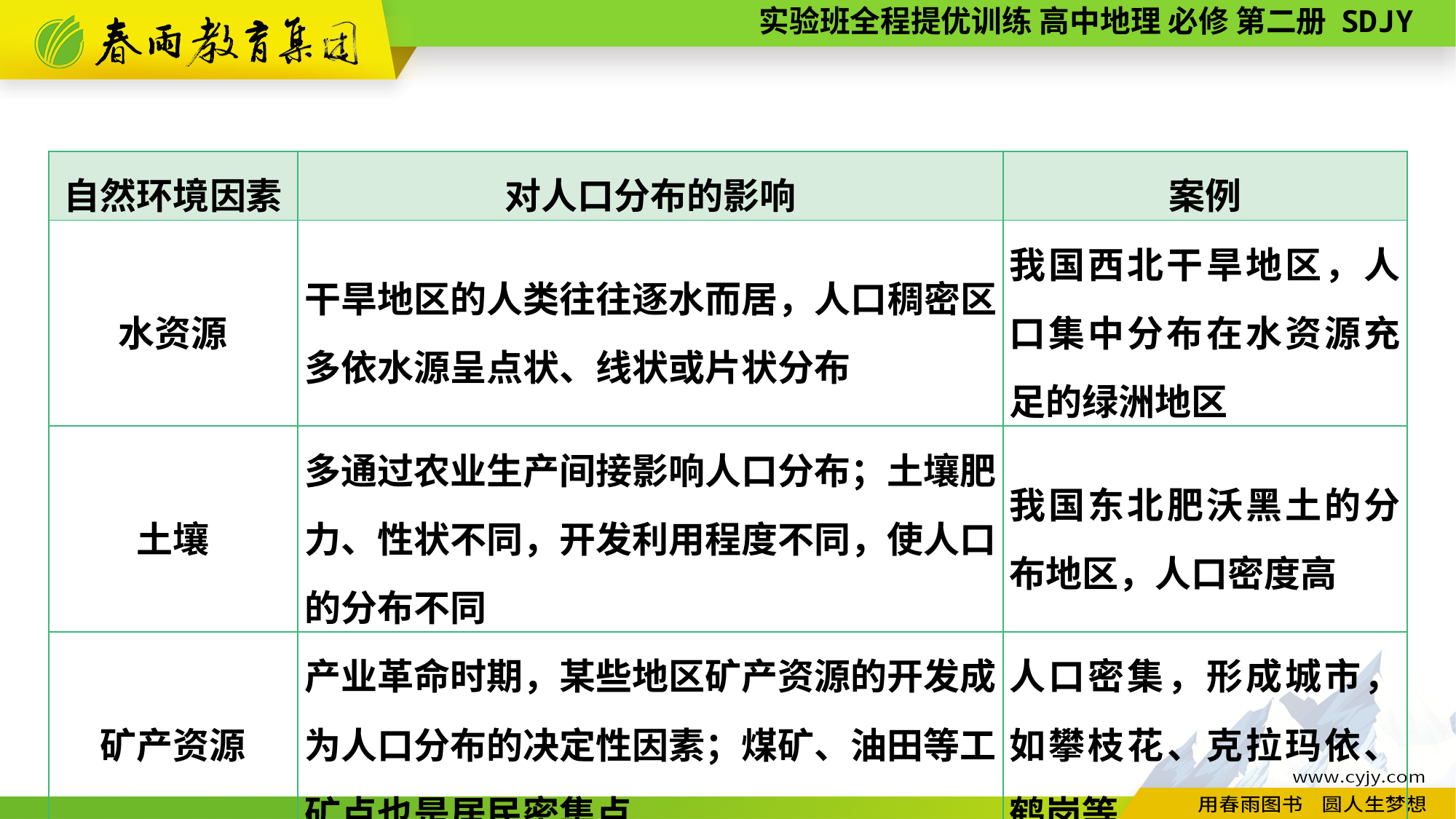

| 自然环境因素 | 对人口分布的影响 | 案例 |
| --- | --- | --- |
| 水资源 | 干旱地区的人类往往逐水而居，人口稠密区多依水源呈点状、线状或片状分布 | 我国西北干旱地区，人口集中分布在水资源充足的绿洲地区 |
| 土壤 | 多通过农业生产间接影响人口分布；土壤肥力、性状不同，开发利用程度不同，使人口的分布不同 | 我国东北肥沃黑土的分布地区，人口密度高 |
| 矿产资源 | 产业革命时期，某些地区矿产资源的开发成为人口分布的决定性因素；煤矿、油田等工矿点也是居民密集点 | 人口密集，形成城市，如攀枝花、克拉玛依、鹤岗等 |